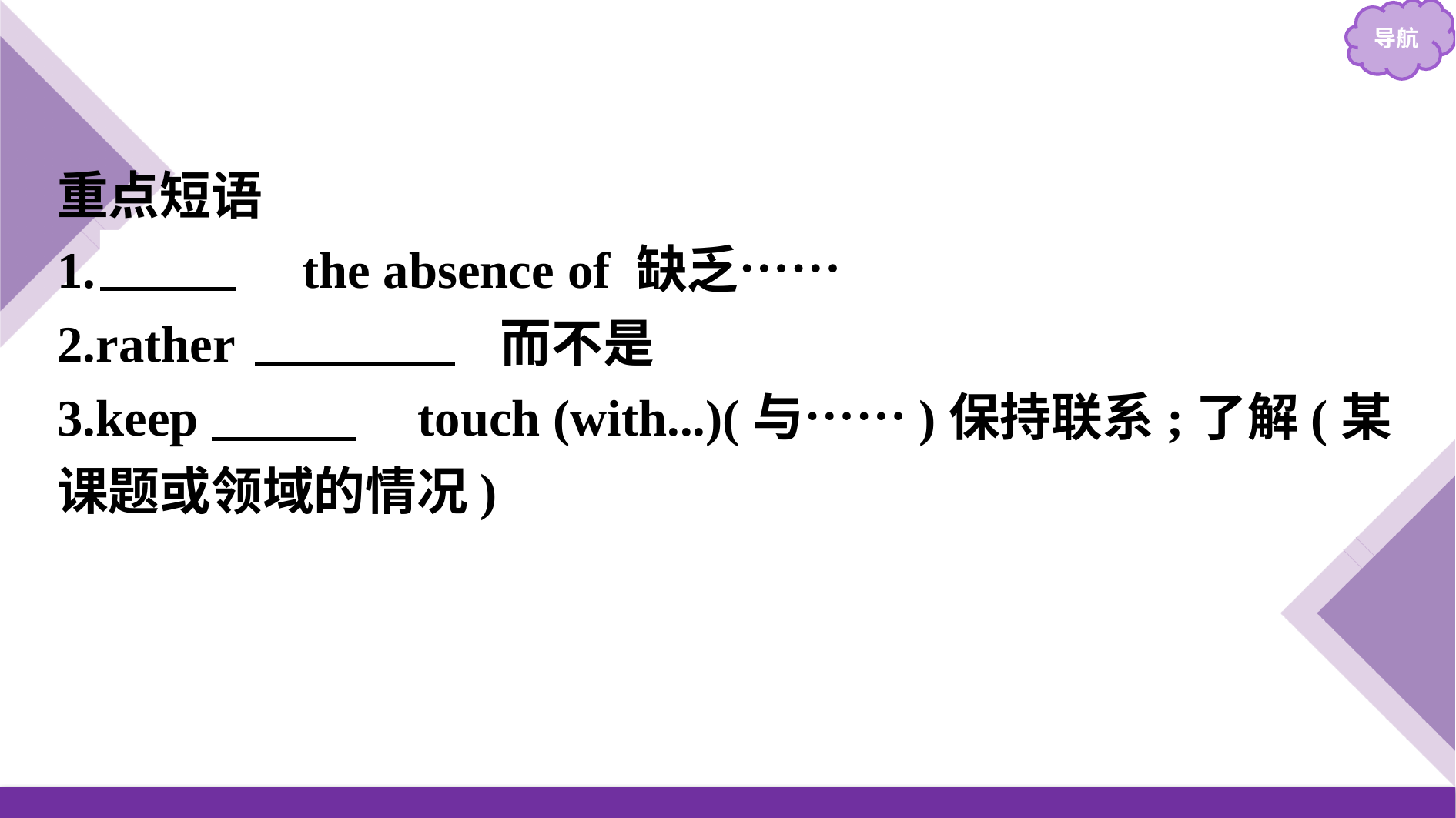

重点短语
1.　in　 the absence of 缺乏……
2.rather 　than　 而不是
3.keep 　in　 touch (with...)(与……)保持联系;了解(某课题或领域的情况)